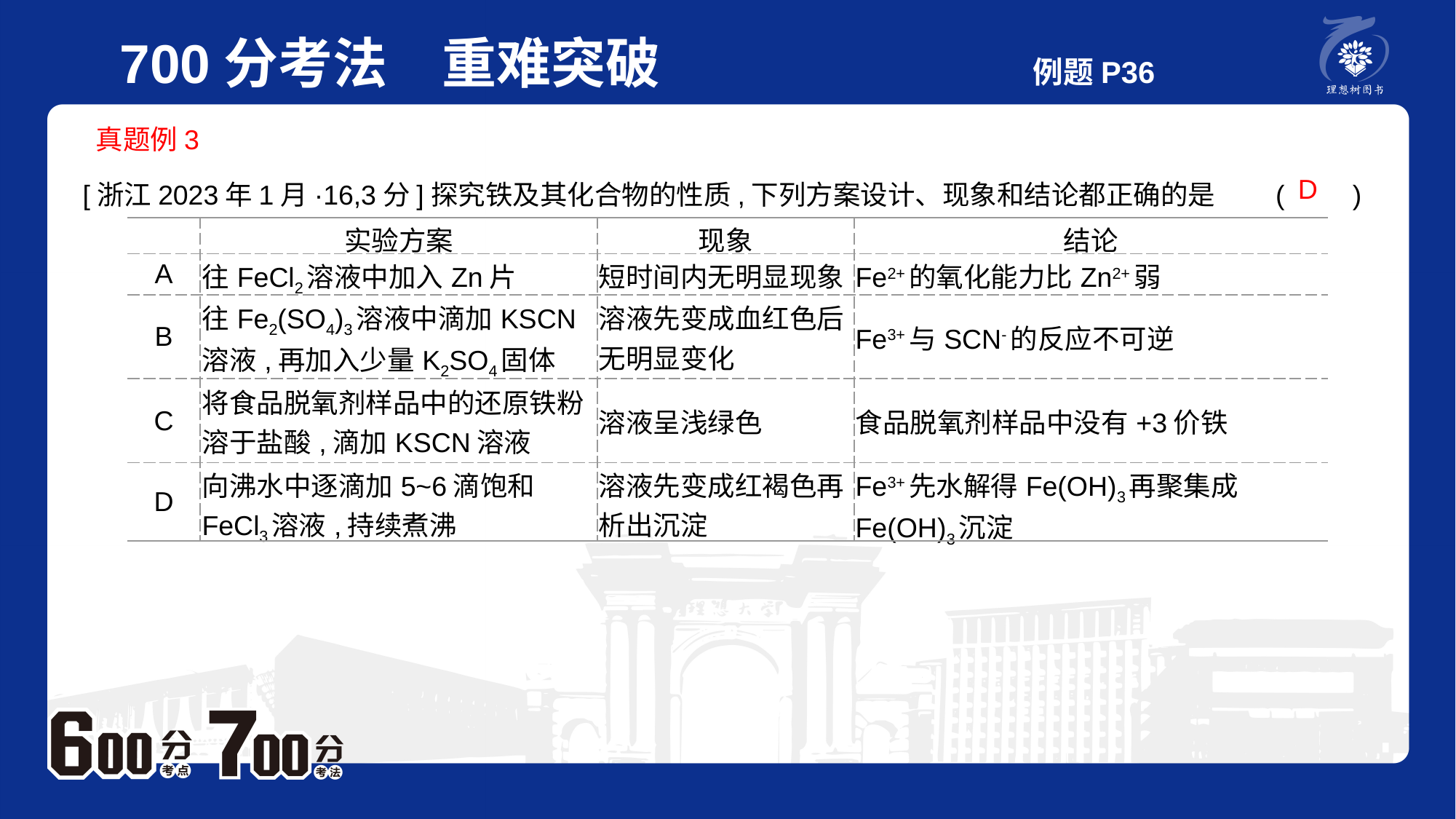

700分考法　重难突破                               例题P36
 真题例3

 [浙江2023年1月·16,3分]探究铁及其化合物的性质,下列方案设计、现象和结论都正确的是	(　　)
D
|  | 实验方案 | 现象 | 结论 |
| --- | --- | --- | --- |
| A | 往FeCl2溶液中加入Zn片 | 短时间内无明显现象 | Fe2+的氧化能力比Zn2+弱 |
| B | 往Fe2(SO4)3溶液中滴加KSCN溶液,再加入少量K2SO4固体 | 溶液先变成血红色后无明显变化 | Fe3+与SCN-的反应不可逆 |
| C | 将食品脱氧剂样品中的还原铁粉溶于盐酸,滴加KSCN溶液 | 溶液呈浅绿色 | 食品脱氧剂样品中没有+3价铁 |
| D | 向沸水中逐滴加5~6滴饱和FeCl3溶液,持续煮沸 | 溶液先变成红褐色再析出沉淀 | Fe3+先水解得Fe(OH)3再聚集成Fe(OH)3沉淀 |